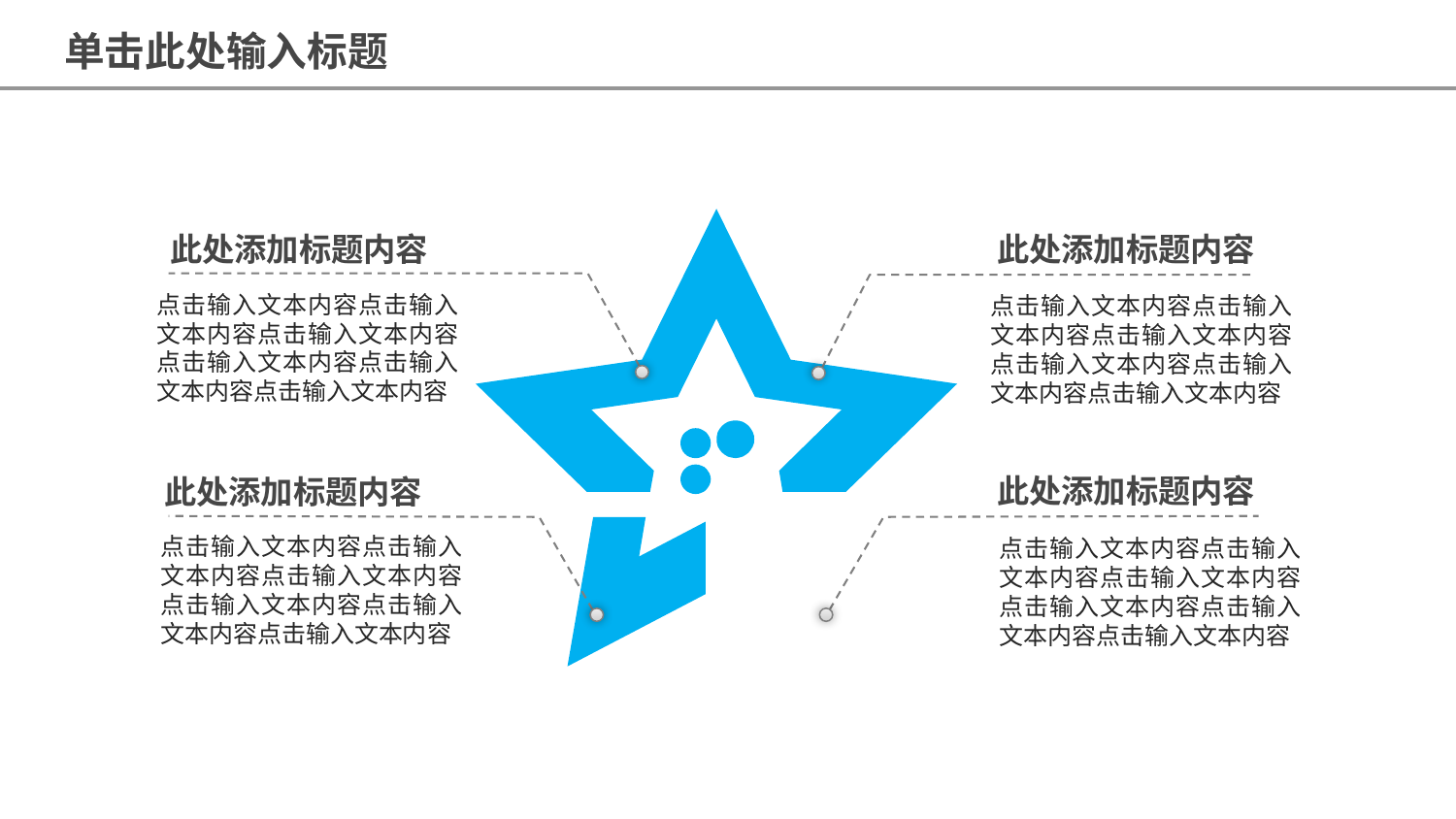

单击此处输入标题
此处添加标题内容
此处添加标题内容

点击输入文本内容点击输入文本内容点击输入文本内容点击输入文本内容点击输入文本内容点击输入文本内容
点击输入文本内容点击输入文本内容点击输入文本内容点击输入文本内容点击输入文本内容点击输入文本内容
此处添加标题内容
此处添加标题内容

点击输入文本内容点击输入文本内容点击输入文本内容点击输入文本内容点击输入文本内容点击输入文本内容
点击输入文本内容点击输入文本内容点击输入文本内容点击输入文本内容点击输入文本内容点击输入文本内容